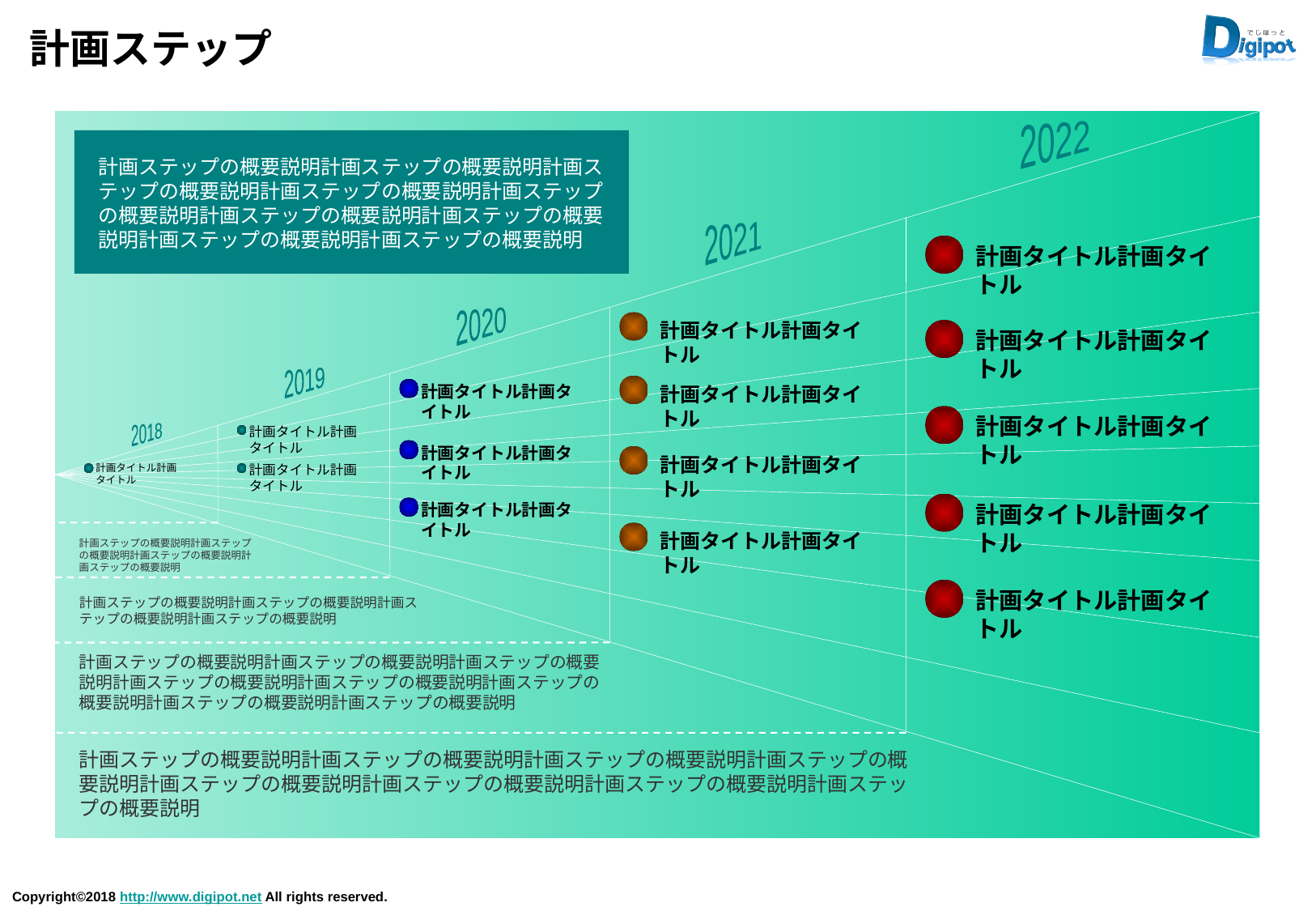

# 計画ステップ

2022
計画ステップの概要説明計画ステップの概要説明計画ステップの概要説明計画ステップの概要説明計画ステップの概要説明計画ステップの概要説明計画ステップの概要説明計画ステップの概要説明計画ステップの概要説明

2021

計画タイトル計画タイトル

2020

計画タイトル計画タイトル

計画タイトル計画タイトル
2019

計画タイトル計画タイトル

計画タイトル計画タイトル

計画タイトル計画タイトル
計画タイトル計画タイトル
2018

計画タイトル計画タイトル

計画タイトル計画タイトル
計画タイトル計画タイトル
計画タイトル計画タイトル

計画タイトル計画タイトル

計画タイトル計画タイトル

計画タイトル計画タイトル
計画ステップの概要説明計画ステップの概要説明計画ステップの概要説明計画ステップの概要説明

計画タイトル計画タイトル
計画ステップの概要説明計画ステップの概要説明計画ステップの概要説明計画ステップの概要説明

計画ステップの概要説明計画ステップの概要説明計画ステップの概要説明計画ステップの概要説明計画ステップの概要説明計画ステップの概要説明計画ステップの概要説明計画ステップの概要説明

計画ステップの概要説明計画ステップの概要説明計画ステップの概要説明計画ステップの概要説明計画ステップの概要説明計画ステップの概要説明計画ステップの概要説明計画ステップの概要説明